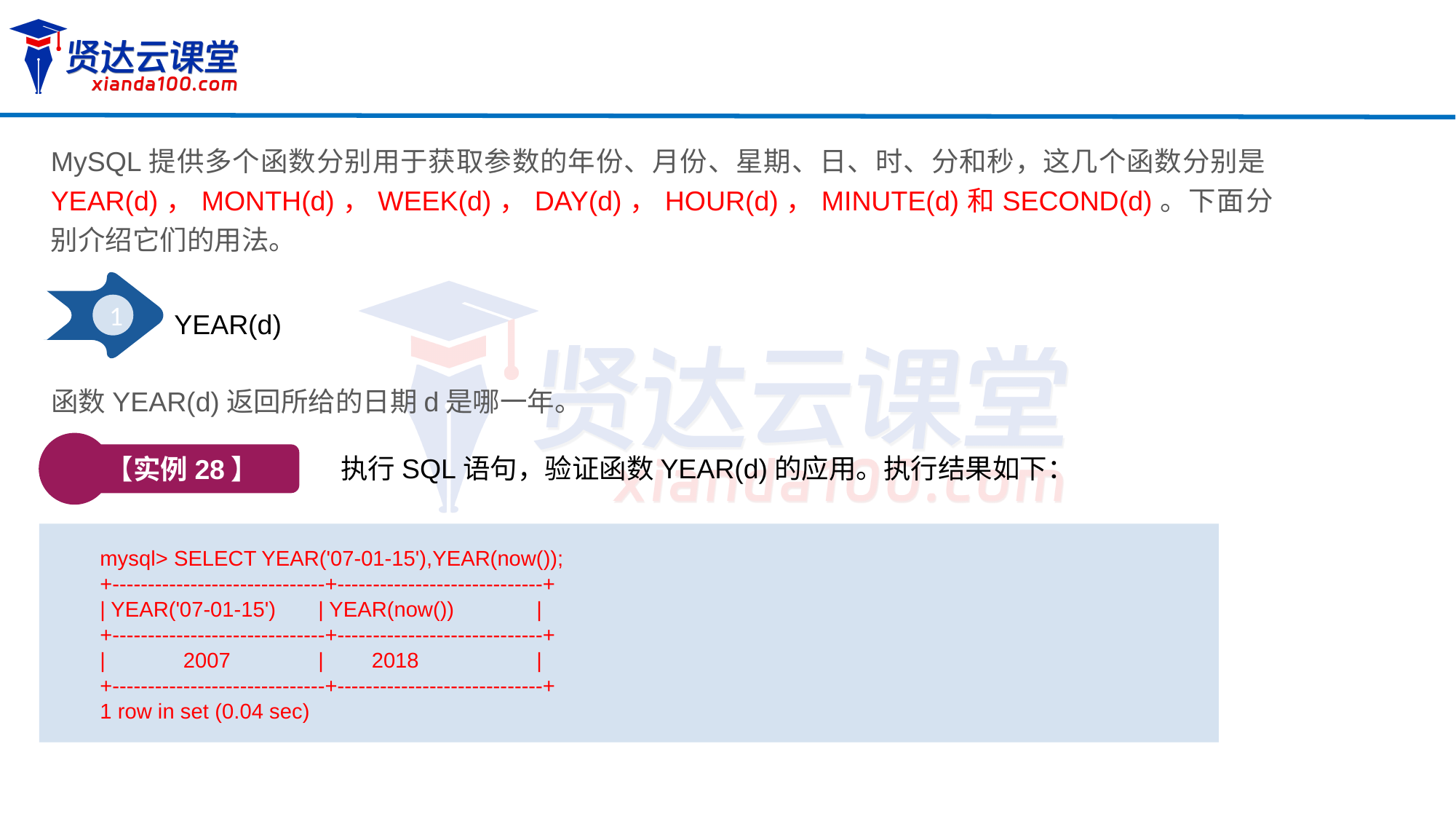

MySQL提供多个函数分别用于获取参数的年份、月份、星期、日、时、分和秒，这几个函数分别是YEAR(d)，MONTH(d)，WEEK(d)，DAY(d)，HOUR(d)，MINUTE(d)和SECOND(d)。下面分别介绍它们的用法。

1
YEAR(d)
函数YEAR(d)返回所给的日期d是哪一年。

【实例28】
执行SQL语句，验证函数YEAR(d)的应用。执行结果如下：

mysql> SELECT YEAR('07-01-15'),YEAR(now());
+------------------------------+-----------------------------+
| YEAR('07-01-15') 	| YEAR(now())	|
+------------------------------+-----------------------------+
|             2007	|        2018		|
+------------------------------+-----------------------------+
1 row in set (0.04 sec)